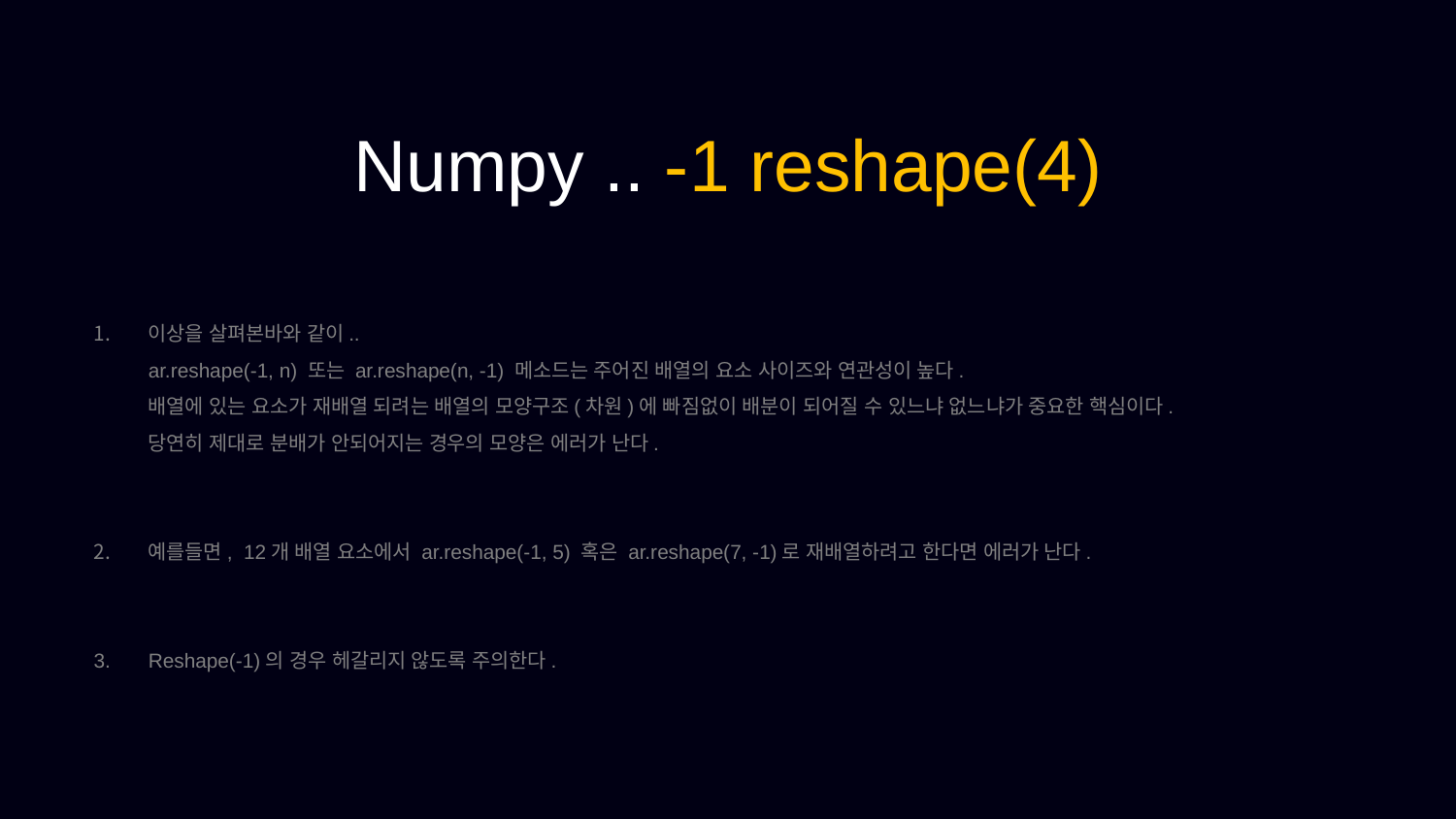

Numpy .. -1 reshape(4)
이상을 살펴본바와 같이..
ar.reshape(-1, n) 또는 ar.reshape(n, -1) 메소드는 주어진 배열의 요소 사이즈와 연관성이 높다.
배열에 있는 요소가 재배열 되려는 배열의 모양구조(차원)에 빠짐없이 배분이 되어질 수 있느냐 없느냐가 중요한 핵심이다.
당연히 제대로 분배가 안되어지는 경우의 모양은 에러가 난다.

예를들면,  12개 배열 요소에서 ar.reshape(-1, 5) 혹은 ar.reshape(7, -1)로 재배열하려고 한다면 에러가 난다.

Reshape(-1)의 경우 헤갈리지 않도록 주의한다.